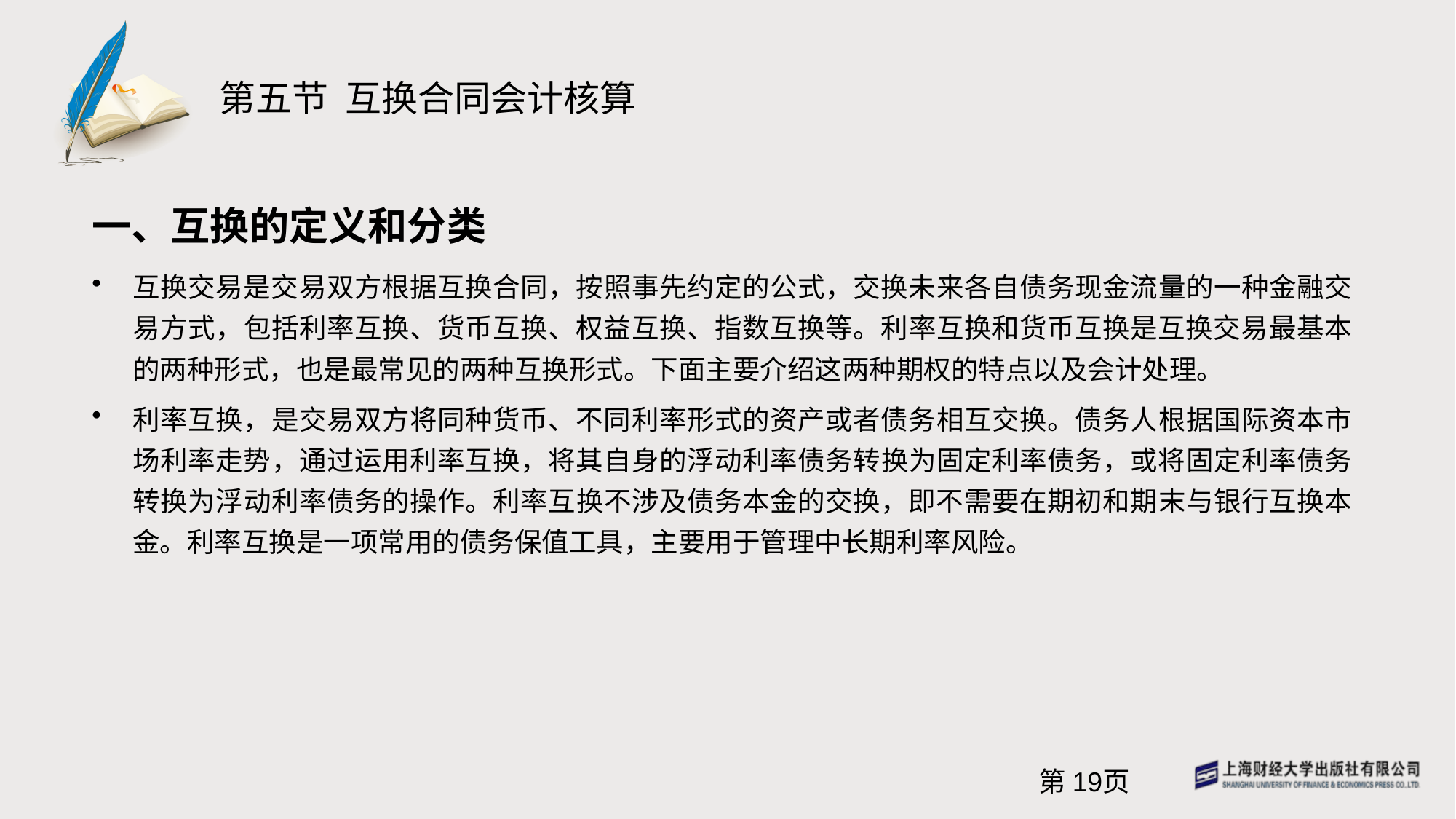

# 第五节  互换合同会计核算
一、互换的定义和分类
互换交易是交易双方根据互换合同，按照事先约定的公式，交换未来各自债务现金流量的一种金融交易方式，包括利率互换、货币互换、权益互换、指数互换等。利率互换和货币互换是互换交易最基本的两种形式，也是最常见的两种互换形式。下面主要介绍这两种期权的特点以及会计处理。
利率互换，是交易双方将同种货币、不同利率形式的资产或者债务相互交换。债务人根据国际资本市场利率走势，通过运用利率互换，将其自身的浮动利率债务转换为固定利率债务，或将固定利率债务转换为浮动利率债务的操作。利率互换不涉及债务本金的交换，即不需要在期初和期末与银行互换本金。利率互换是一项常用的债务保值工具，主要用于管理中长期利率风险。

19